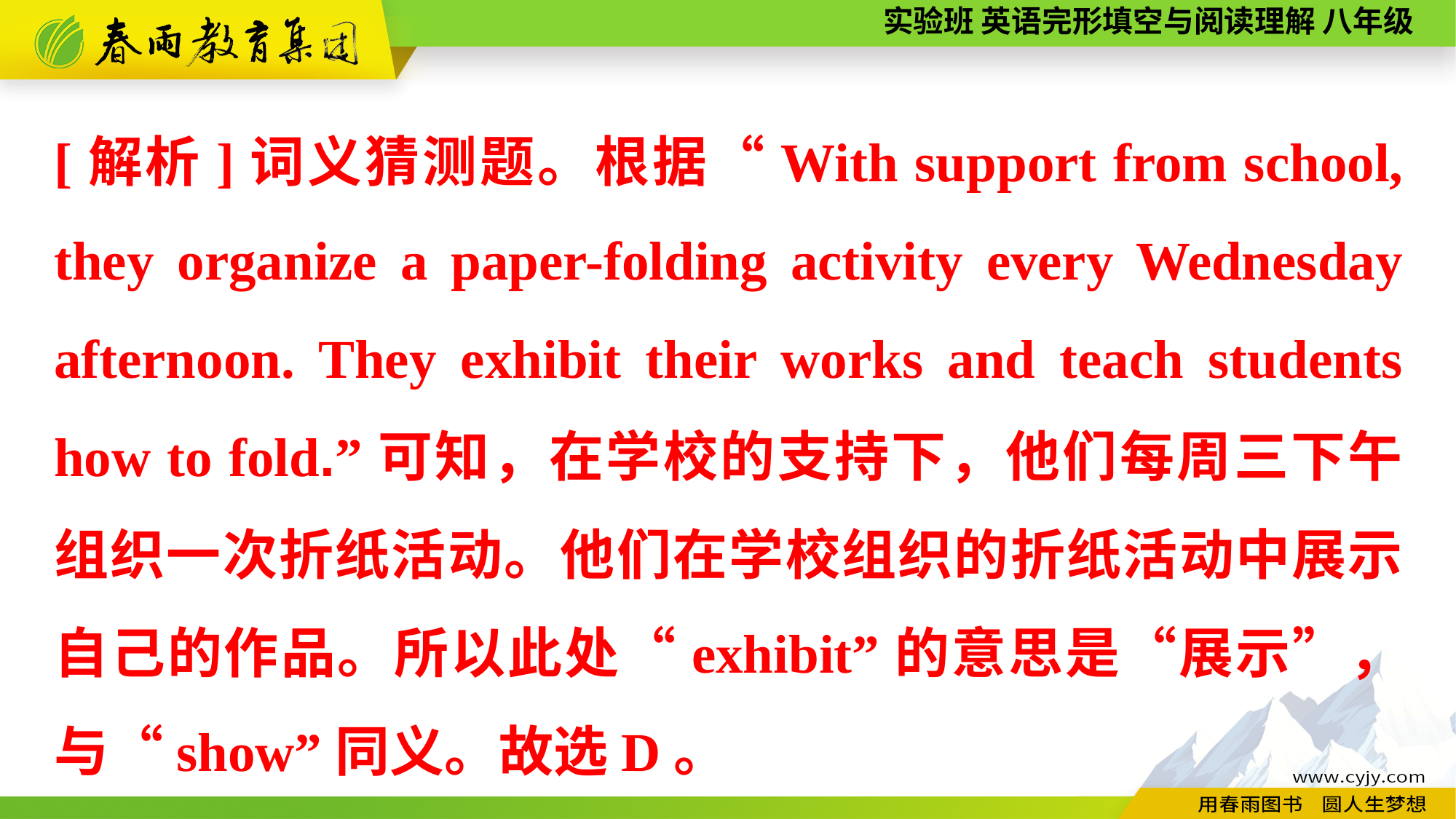

[解析]词义猜测题。根据“With support from school, they organize a paper-folding activity every Wednesday afternoon. They exhibit their works and teach students how to fold.”可知，在学校的支持下，他们每周三下午组织一次折纸活动。他们在学校组织的折纸活动中展示自己的作品。所以此处“exhibit”的意思是“展示”，与“show”同义。故选D。